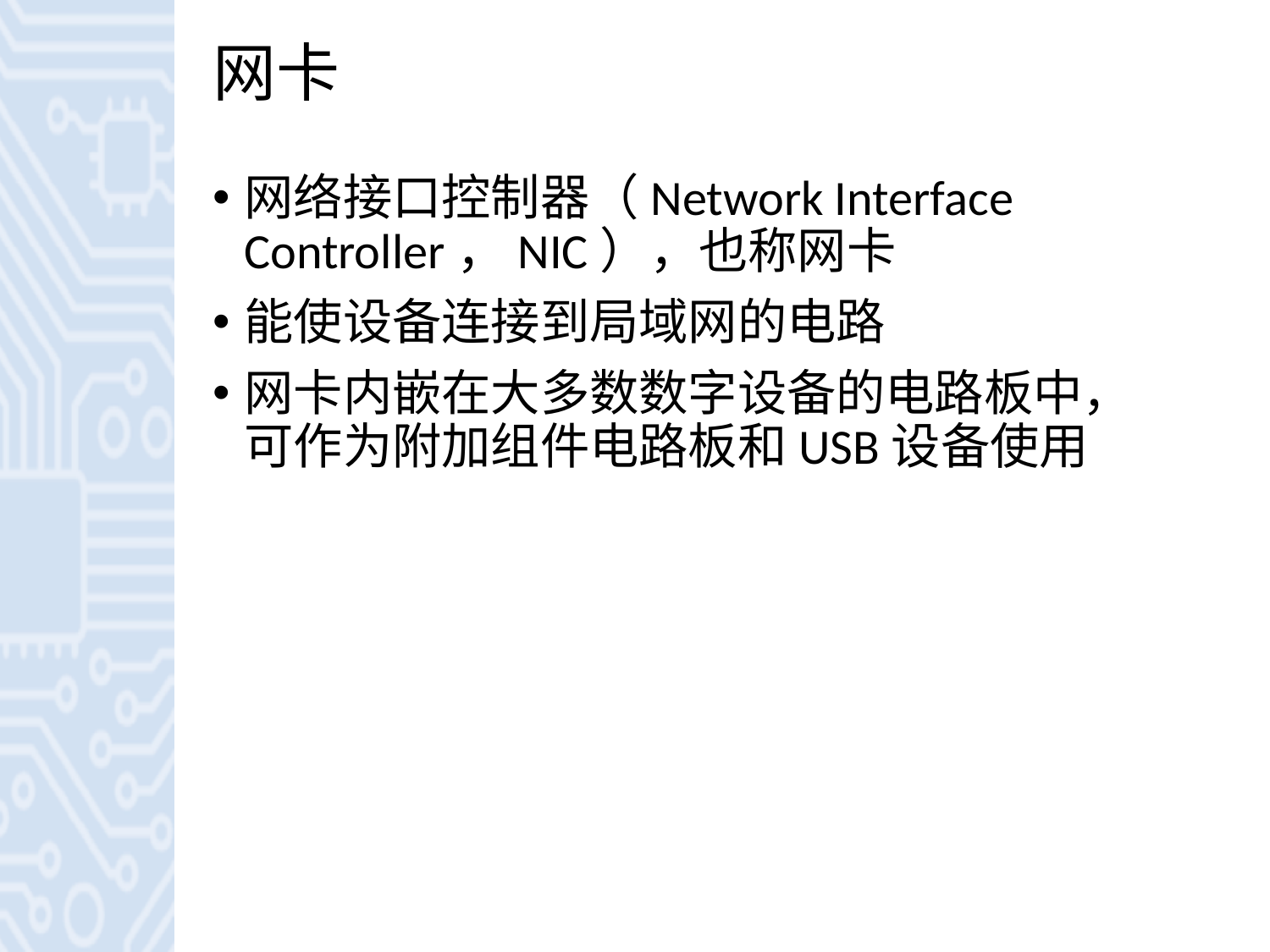

# 网卡
网络接口控制器（Network Interface Controller，NIC），也称网卡
能使设备连接到局域网的电路
网卡内嵌在大多数数字设备的电路板中，可作为附加组件电路板和USB设备使用